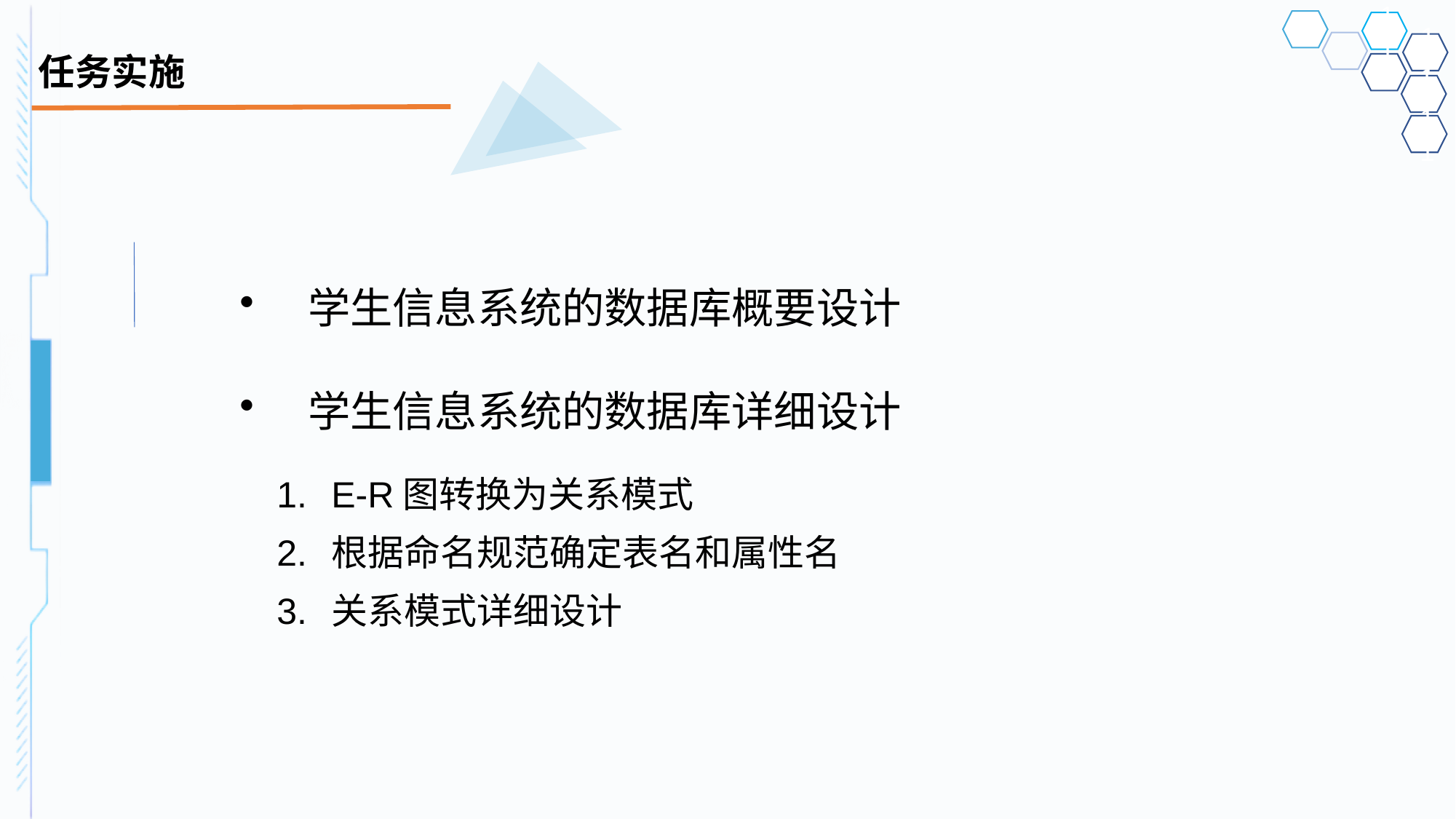

# 任务实施

学生信息系统的数据库概要设计
学生信息系统的数据库详细设计

E-R图转换为关系模式
根据命名规范确定表名和属性名
关系模式详细设计